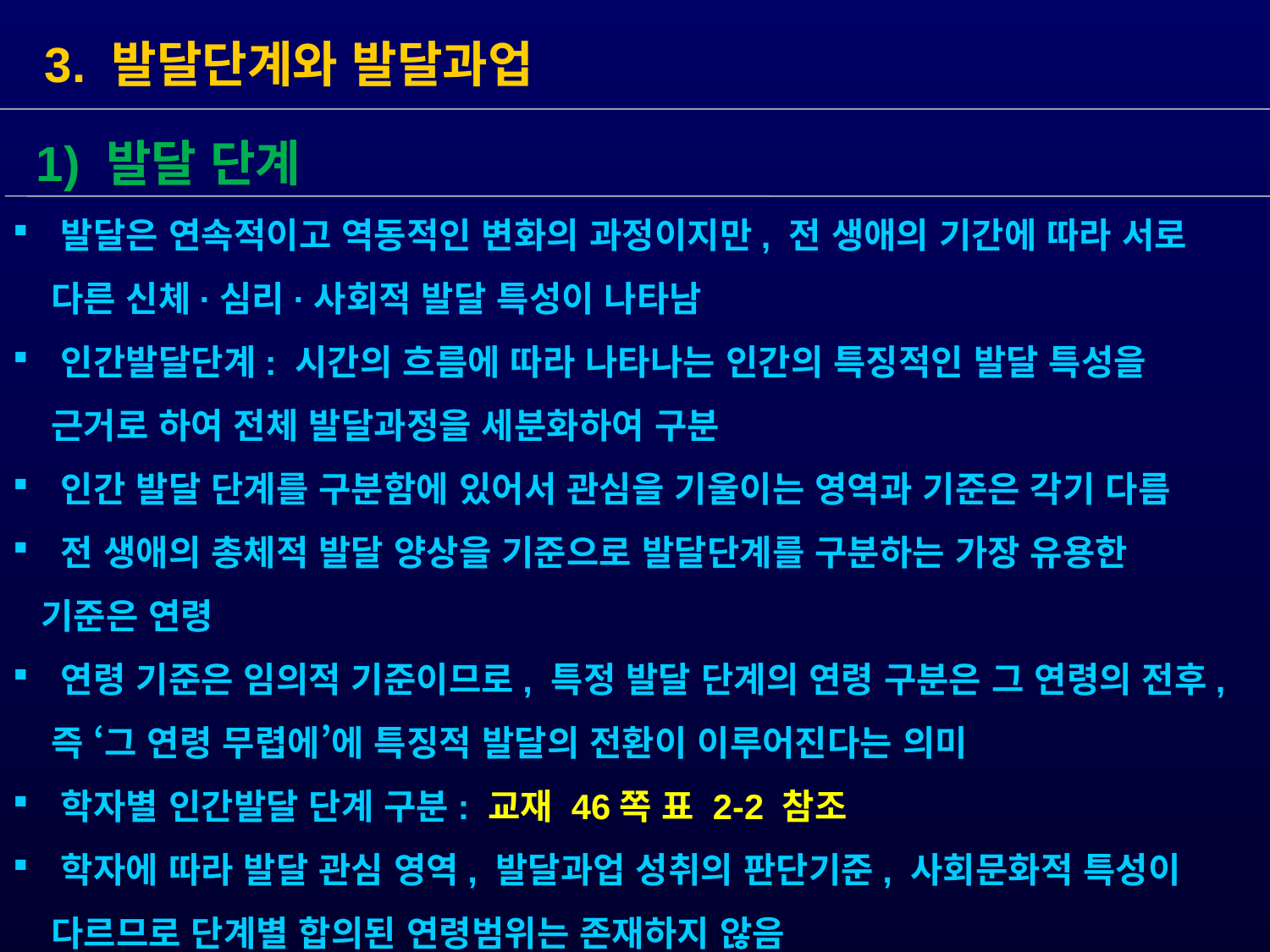

3. 발달단계와 발달과업

 발달은 연속적이고 역동적인 변화의 과정이지만, 전 생애의 기간에 따라 서로
   다른 신체·심리·사회적 발달 특성이 나타남
 인간발달단계: 시간의 흐름에 따라 나타나는 인간의 특징적인 발달 특성을
   근거로 하여 전체 발달과정을 세분화하여 구분
 인간 발달 단계를 구분함에 있어서 관심을 기울이는 영역과 기준은 각기 다름
 전 생애의 총체적 발달 양상을 기준으로 발달단계를 구분하는 가장 유용한
  기준은 연령
 연령 기준은 임의적 기준이므로, 특정 발달 단계의 연령 구분은 그 연령의 전후,
   즉 ‘그 연령 무렵에’에 특징적 발달의 전환이 이루어진다는 의미
 학자별 인간발달 단계 구분: 교재 46쪽 표 2-2 참조
 학자에 따라 발달 관심 영역, 발달과업 성취의 판단기준, 사회문화적 특성이
   다르므로 단계별 합의된 연령범위는 존재하지 않음
 1) 발달 단계